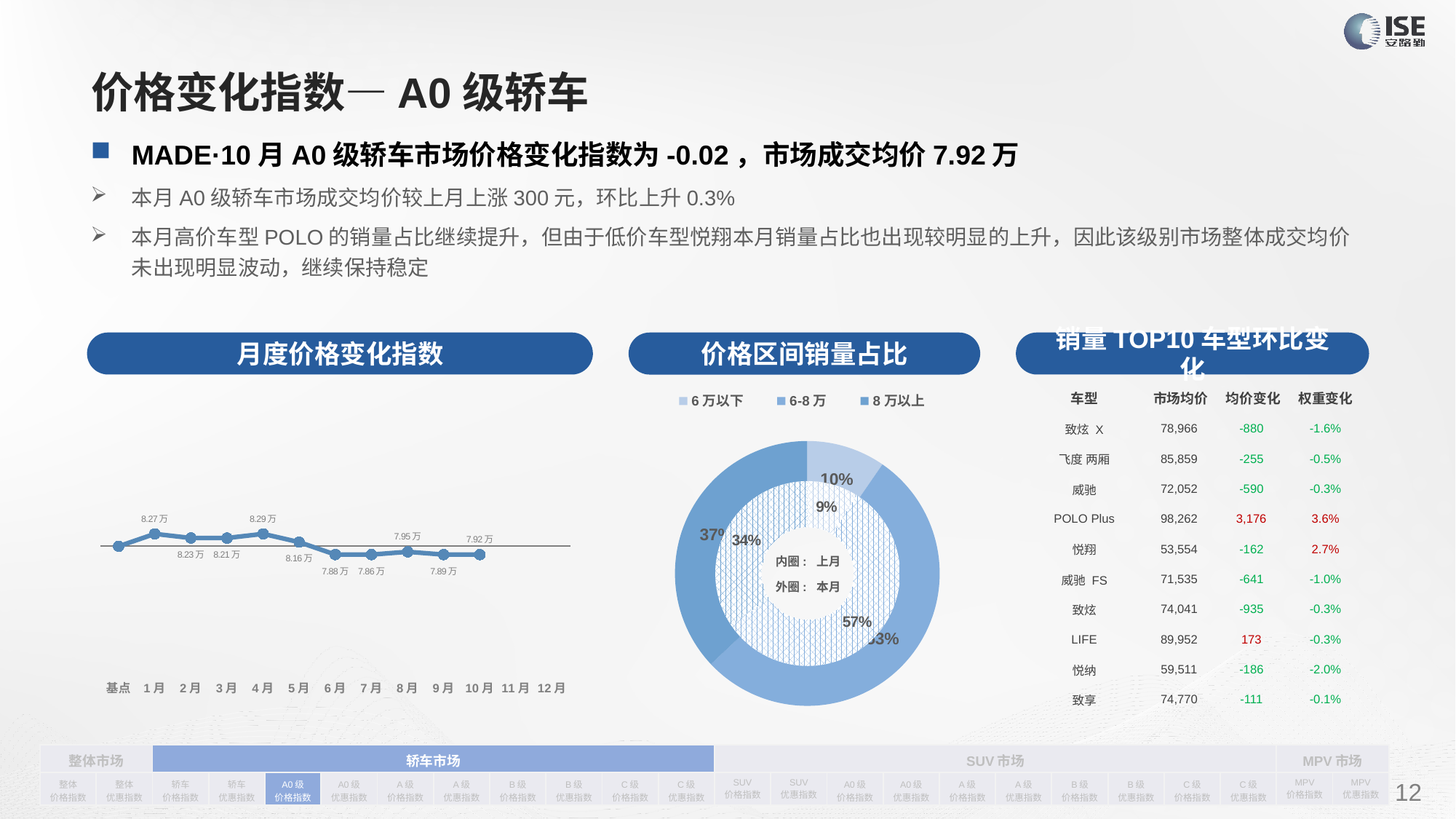

# 价格变化指数—A0级轿车
MADE·10月A0级轿车市场价格变化指数为-0.02，市场成交均价7.92万
本月A0级轿车市场成交均价较上月上涨300元，环比上升0.3%
本月高价车型POLO的销量占比继续提升，但由于低价车型悦翔本月销量占比也出现较明显的上升，因此该级别市场整体成交均价未出现明显波动，继续保持稳定
月度价格变化指数

销量TOP10车型环比变化

价格区间销量占比

| 车型 | 市场均价 | 均价变化 | 权重变化 |
| --- | --- | --- | --- |
| 致炫 X | 78,966 | -880 | -1.6% |
| 飞度 两厢 | 85,859 | -255 | -0.5% |
| 威驰 | 72,052 | -590 | -0.3% |
| POLO Plus | 98,262 | 3,176 | 3.6% |
| 悦翔 | 53,554 | -162 | 2.7% |
| 威驰 FS | 71,535 | -641 | -1.0% |
| 致炫 | 74,041 | -935 | -0.3% |
| LIFE | 89,952 | 173 | -0.3% |
| 悦纳 | 59,511 | -186 | -2.0% |
| 致享 | 74,770 | -111 | -0.1% |

### Chart

| Category | 销量 |
|---|---|
| 6万以下 | 2382.0 |
| 6-8万 | 13231.0 |
| 8万以上 | 9175.0 |

### Chart

| Category | Y2022 |
|---|---|
| 基点 | 0.0 |
| 1月 | 0.03 |
| 2月 | 0.02 |
| 3月 | 0.02 |
| 4月 | 0.03 |
| 5月 | 0.01 |
| 6月 | -0.02 |
| 7月 | -0.02 |
| 8月 | -0.013352468462646483 |
| 9月 | -0.02 |
| 10月 | -0.02 |
| 11月 | None |
| 12月 | None |

### Chart

| Category | 销量 |
|---|---|
| 4-6万 | 1853.0 |
| 6-8万 | 11855.0 |
| 8-10万 | 7152.0 |
内圈:  上月
外圈:  本月
| 整体市场 |  | 轿车市场 |  |  |  |  |  |  |  |  |  | SUV市场 |  |  |  |  |  |  |  |  |  | MPV市场 |  |
| --- | --- | --- | --- | --- | --- | --- | --- | --- | --- | --- | --- | --- | --- | --- | --- | --- | --- | --- | --- | --- | --- | --- | --- |
| 整体 价格指数 | 整体 优惠指数 | 轿车 价格指数 | 轿车 优惠指数 | A0级 价格指数 | A0级 优惠指数 | A级 价格指数 | A级 优惠指数 | B级 价格指数 | B级 优惠指数 | C级 价格指数 | C级 优惠指数 | SUV 价格指数 | SUV 优惠指数 | A0级 价格指数 | A0级 优惠指数 | A级 价格指数 | A级 优惠指数 | B级 价格指数 | B级 优惠指数 | C级 价格指数 | C级 优惠指数 | MPV 价格指数 | MPV 优惠指数 |
请在插入菜单—页眉和页脚中修改此 文本
12